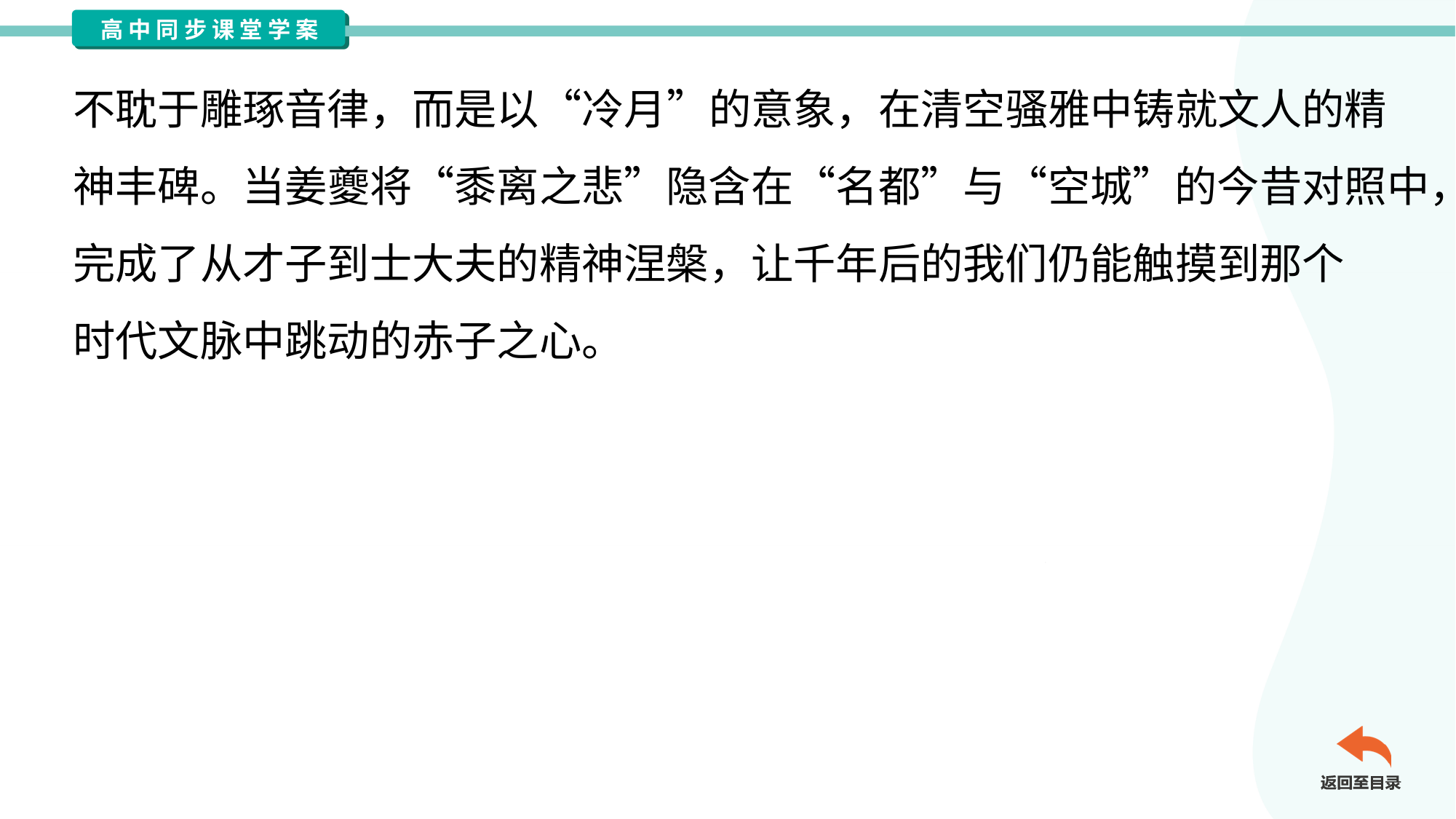

不耽于雕琢音律，而是以“冷月”的意象，在清空骚雅中铸就文人的精
神丰碑。当姜夔将“黍离之悲”隐含在“名都”与“空城”的今昔对照中，便
完成了从才子到士大夫的精神涅槃，让千年后的我们仍能触摸到那个
时代文脉中跳动的赤子之心。